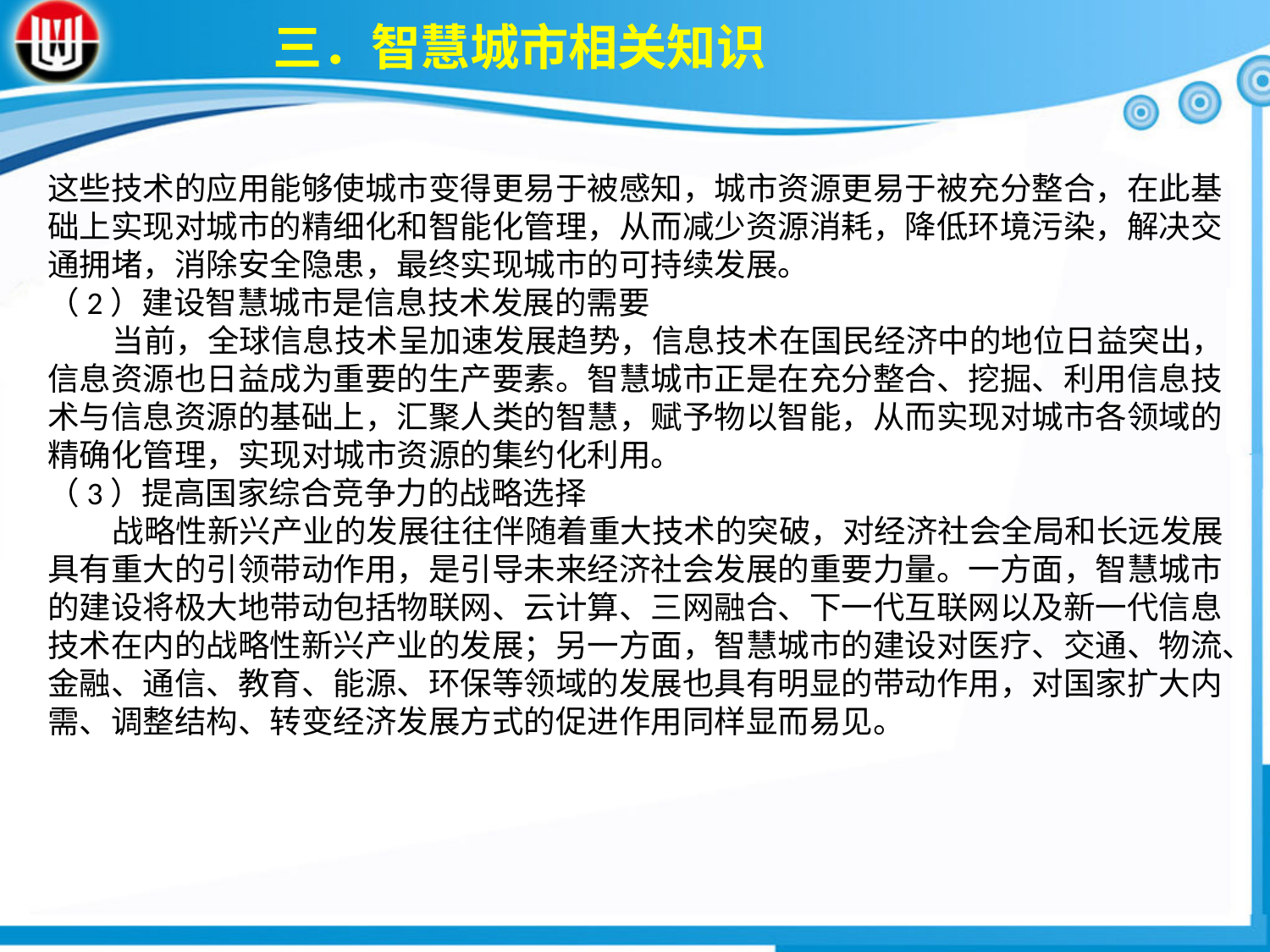

三．智慧城市相关知识
这些技术的应用能够使城市变得更易于被感知，城市资源更易于被充分整合，在此基础上实现对城市的精细化和智能化管理，从而减少资源消耗，降低环境污染，解决交通拥堵，消除安全隐患，最终实现城市的可持续发展。
（2）建设智慧城市是信息技术发展的需要
        当前，全球信息技术呈加速发展趋势，信息技术在国民经济中的地位日益突出，信息资源也日益成为重要的生产要素。智慧城市正是在充分整合、挖掘、利用信息技术与信息资源的基础上，汇聚人类的智慧，赋予物以智能，从而实现对城市各领域的精确化管理，实现对城市资源的集约化利用。
（3）提高国家综合竞争力的战略选择
        战略性新兴产业的发展往往伴随着重大技术的突破，对经济社会全局和长远发展具有重大的引领带动作用，是引导未来经济社会发展的重要力量。一方面，智慧城市的建设将极大地带动包括物联网、云计算、三网融合、下一代互联网以及新一代信息技术在内的战略性新兴产业的发展；另一方面，智慧城市的建设对医疗、交通、物流、金融、通信、教育、能源、环保等领域的发展也具有明显的带动作用，对国家扩大内需、调整结构、转变经济发展方式的促进作用同样显而易见。